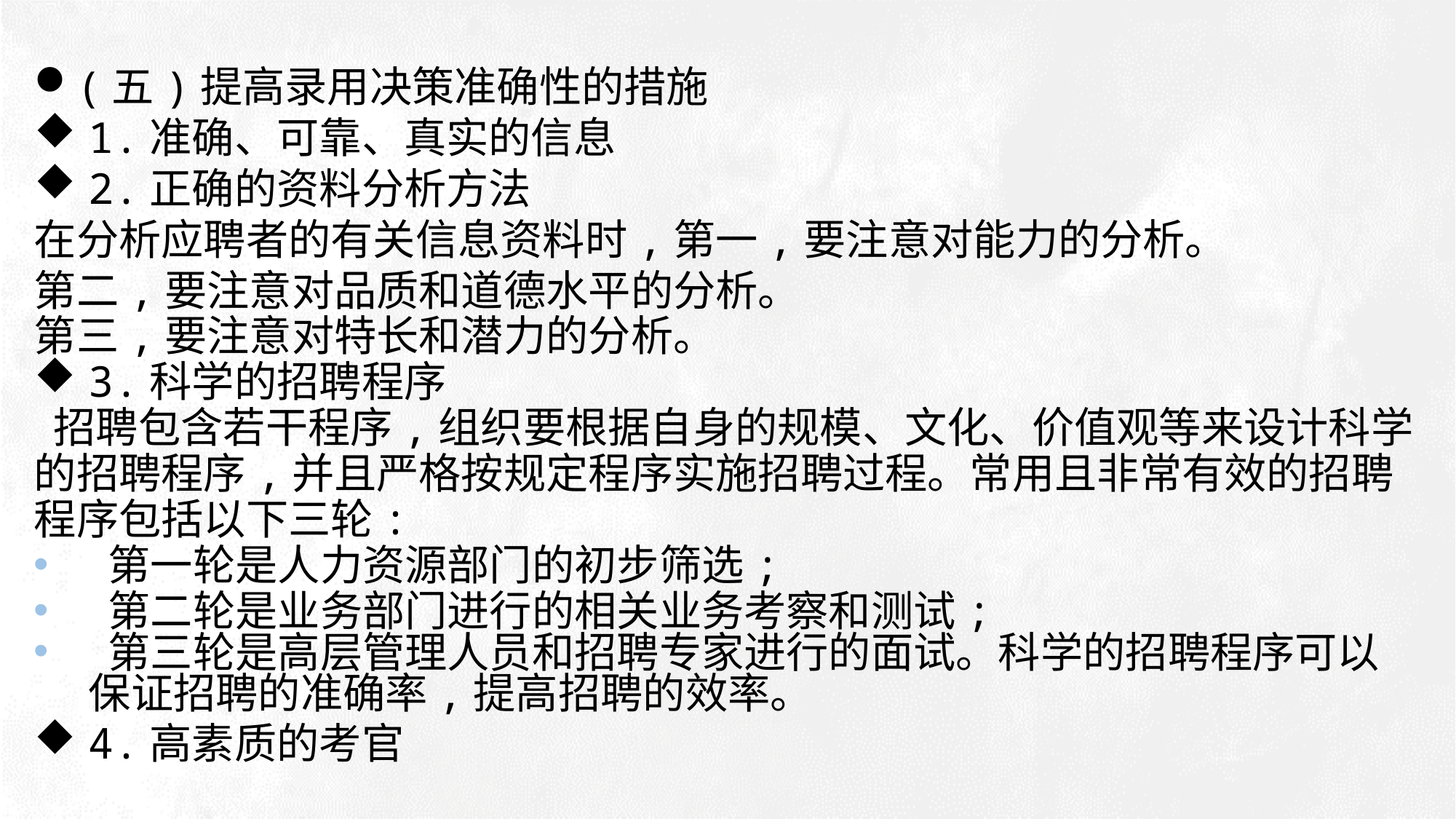

(五)提高录用决策准确性的措施
1.准确、可靠、真实的信息
2.正确的资料分析方法
在分析应聘者的有关信息资料时,第一,要注意对能力的分析。
第二,要注意对品质和道德水平的分析。
第三,要注意对特长和潜力的分析。
3.科学的招聘程序
 招聘包含若干程序,组织要根据自身的规模、文化、价值观等来设计科学的招聘程序,并且严格按规定程序实施招聘过程。常用且非常有效的招聘程序包括以下三轮:
 第一轮是人力资源部门的初步筛选;
 第二轮是业务部门进行的相关业务考察和测试;
 第三轮是高层管理人员和招聘专家进行的面试。科学的招聘程序可以保证招聘的准确率,提高招聘的效率。
4.高素质的考官